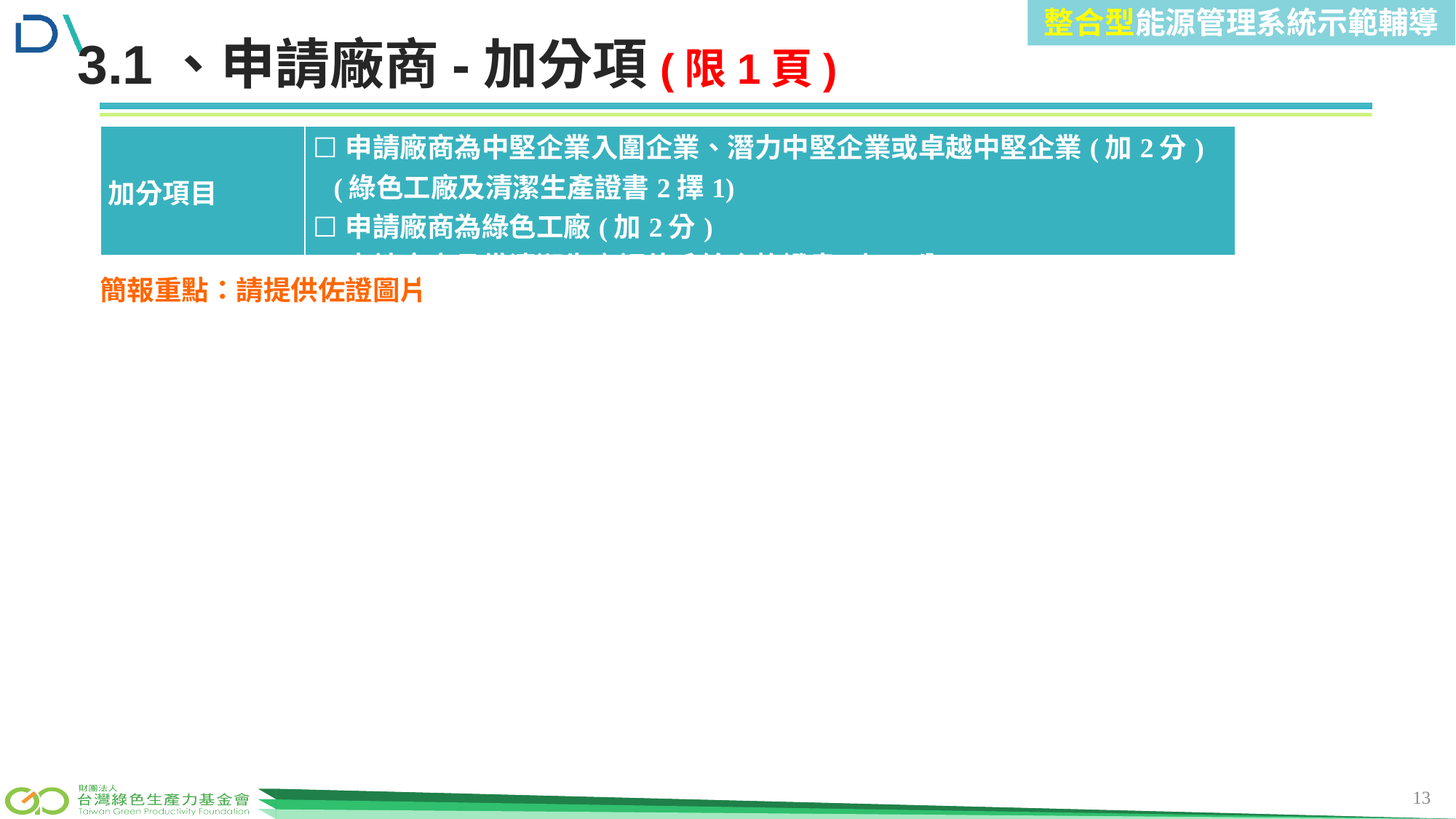

整合型能源管理系統示範輔導
前言
3.1、申請廠商-加分項(限1頁)
| 加分項目 | ☐申請廠商為中堅企業入圍企業、潛力中堅企業或卓越中堅企業(加2分) (綠色工廠及清潔生產證書2擇1) ☐申請廠商為綠色工廠(加2分) ☐申請廠商具備清潔生產評估系統合格證書(加1分) |
| --- | --- |
簡報重點：請提供佐證圖片
13